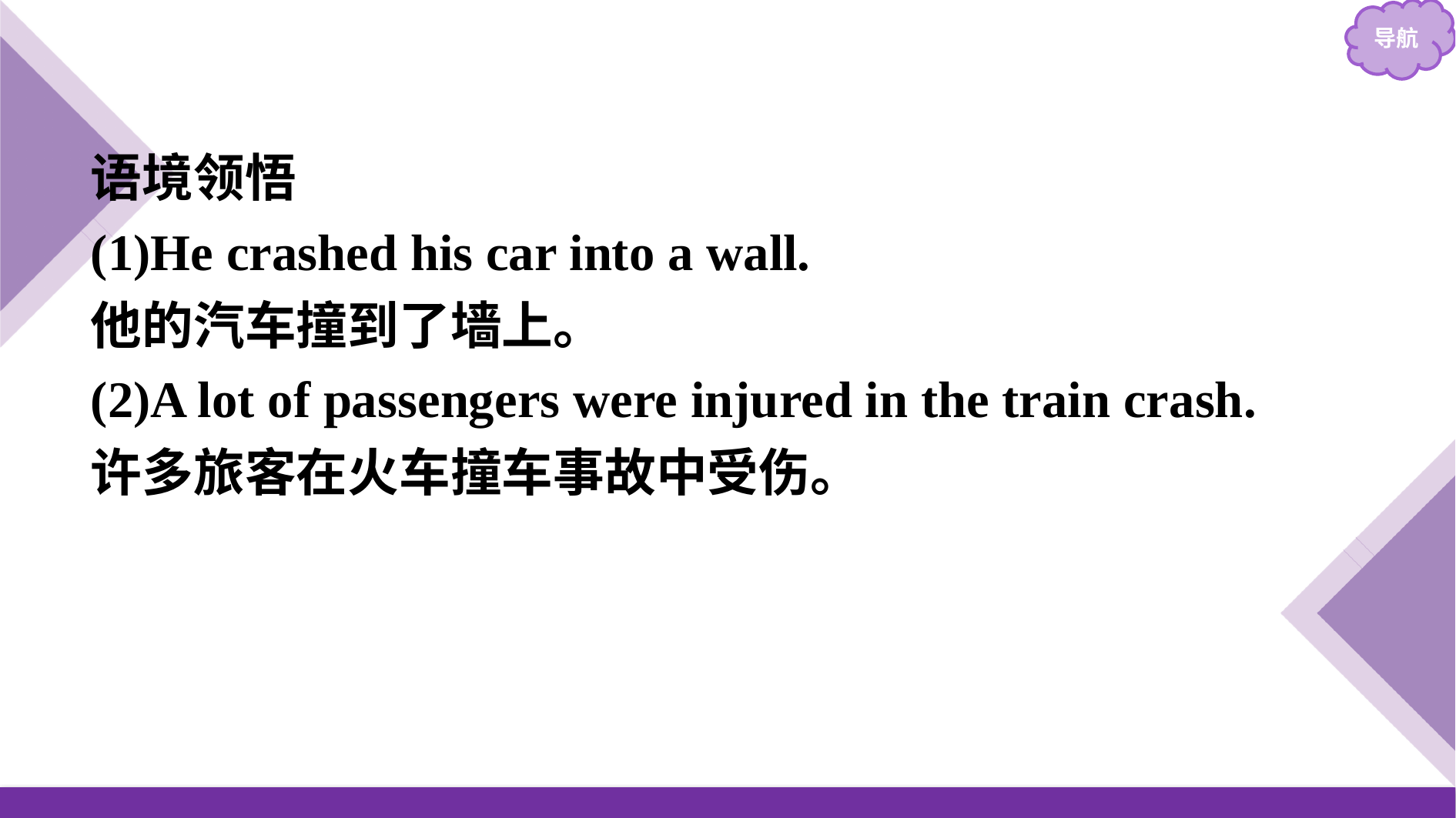

语境领悟
(1)He crashed his car into a wall.
他的汽车撞到了墙上。
(2)A lot of passengers were injured in the train crash.
许多旅客在火车撞车事故中受伤。